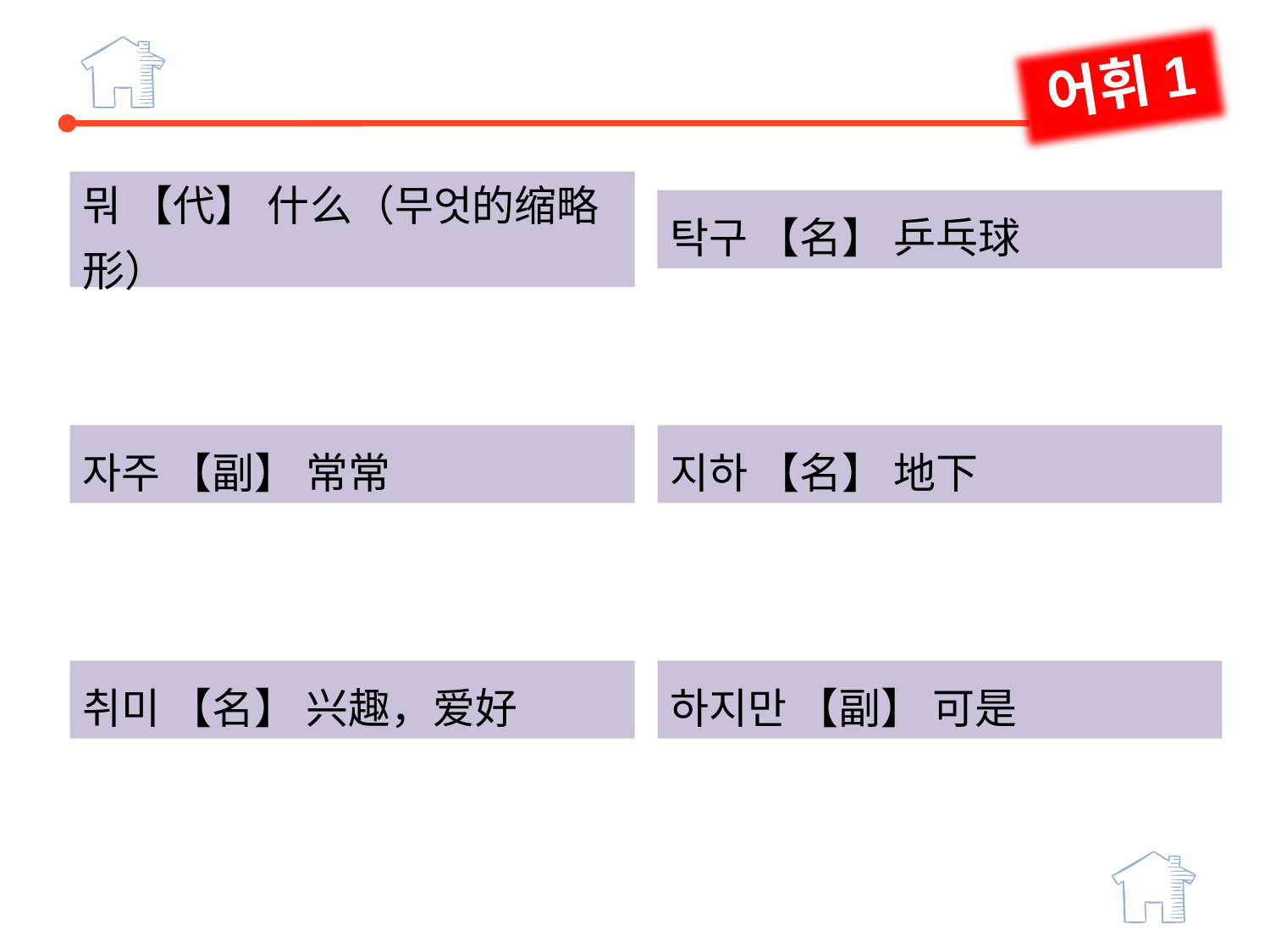

어휘1

뭐 【代】 什么（무엇的缩略形）
탁구 【名】 乒乓球
자주 【副】 常常
지하 【名】 地下
취미 【名】 兴趣，爱好
하지만 【副】 可是